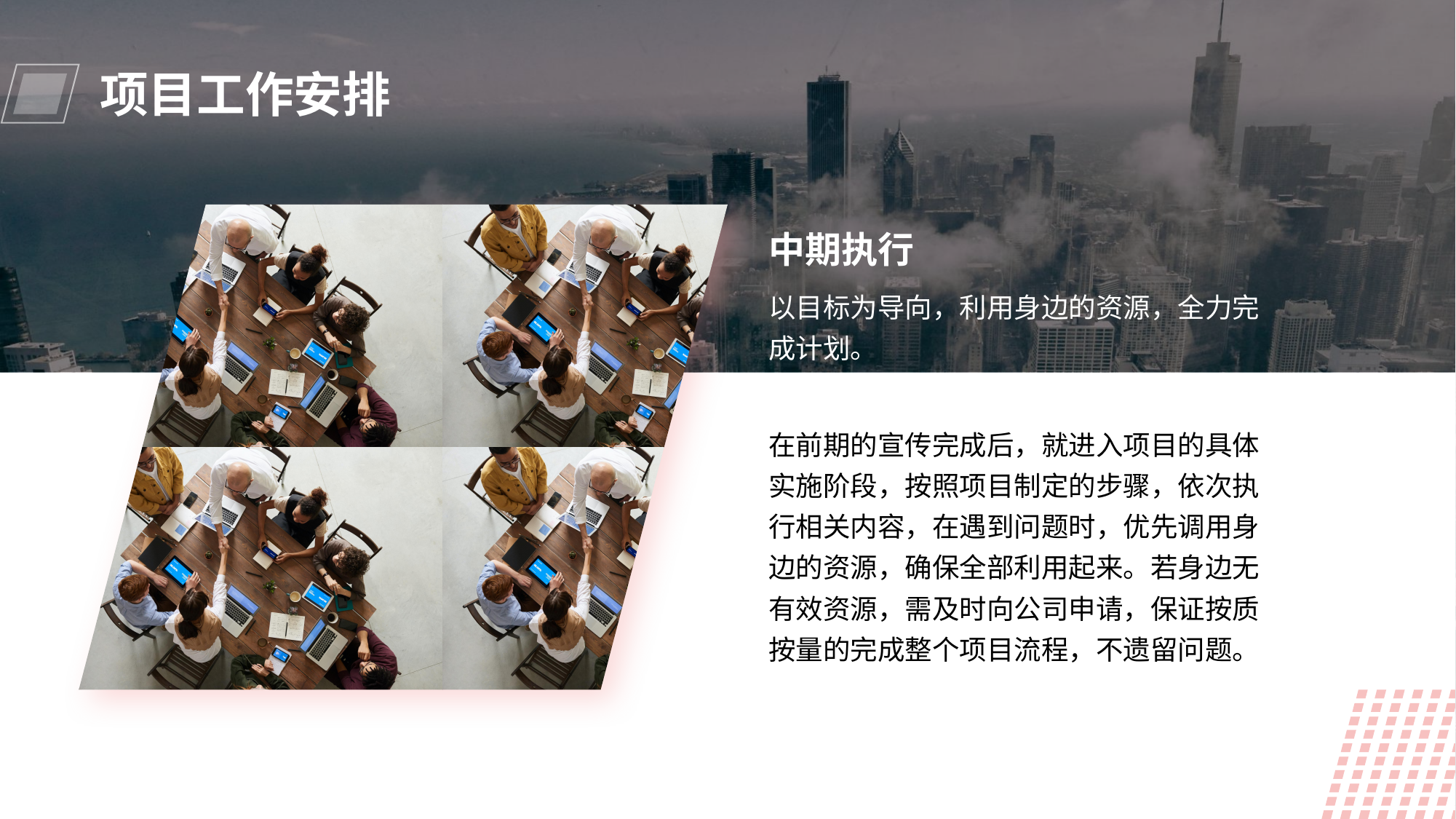

项目工作安排

中期执行
以目标为导向，利用身边的资源，全力完成计划。

在前期的宣传完成后，就进入项目的具体实施阶段，按照项目制定的步骤，依次执行相关内容，在遇到问题时，优先调用身边的资源，确保全部利用起来。若身边无有效资源，需及时向公司申请，保证按质按量的完成整个项目流程，不遗留问题。